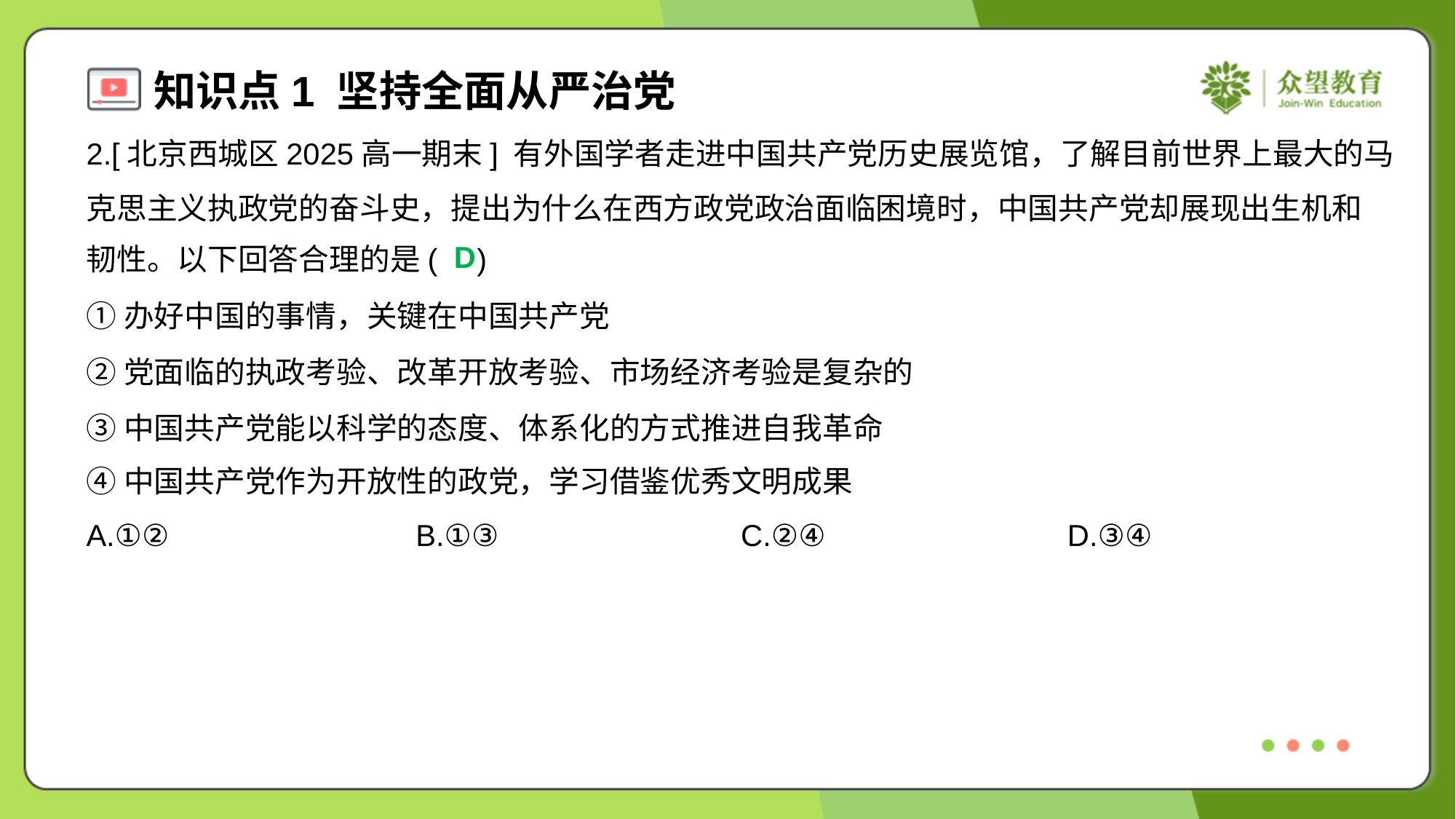

2.[北京西城区2025高一期末] 有外国学者走进中国共产党历史展览馆，了解目前世界上最大的马
克思主义执政党的奋斗史，提出为什么在西方政党政治面临困境时，中国共产党却展现出生机和
韧性。以下回答合理的是(     )
D
①办好中国的事情，关键在中国共产党
②党面临的执政考验、改革开放考验、市场经济考验是复杂的
③中国共产党能以科学的态度、体系化的方式推进自我革命
④中国共产党作为开放性的政党，学习借鉴优秀文明成果
A.①②	B.①③	C.②④	D.③④